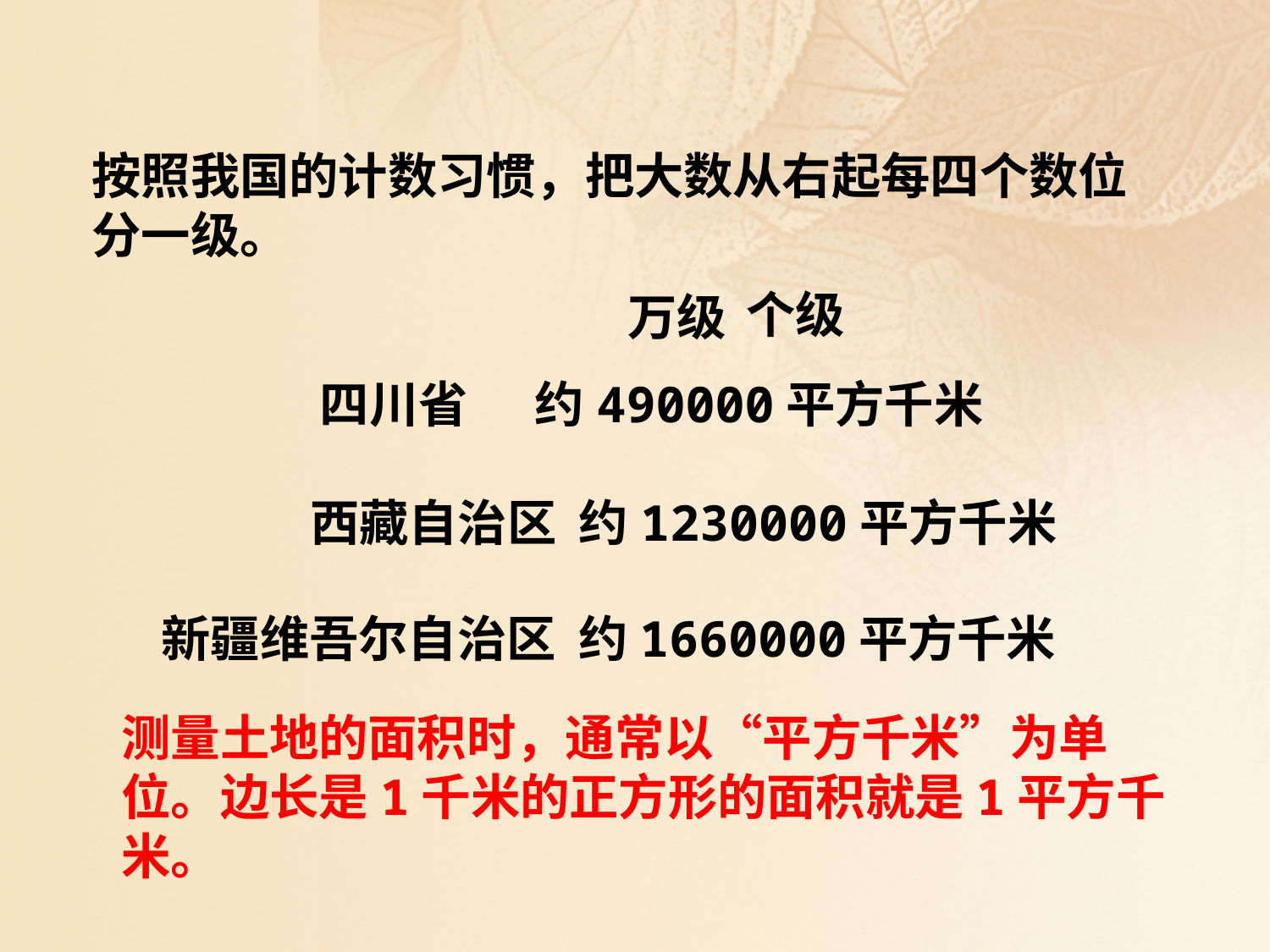

按照我国的计数习惯，把大数从右起每四个数位分一级。
个级
万级
四川省      约490000平方千米
西藏自治区  约1230000平方千米
新疆维吾尔自治区  约1660000平方千米
测量土地的面积时，通常以“平方千米”为单位。边长是1千米的正方形的面积就是1平方千米。